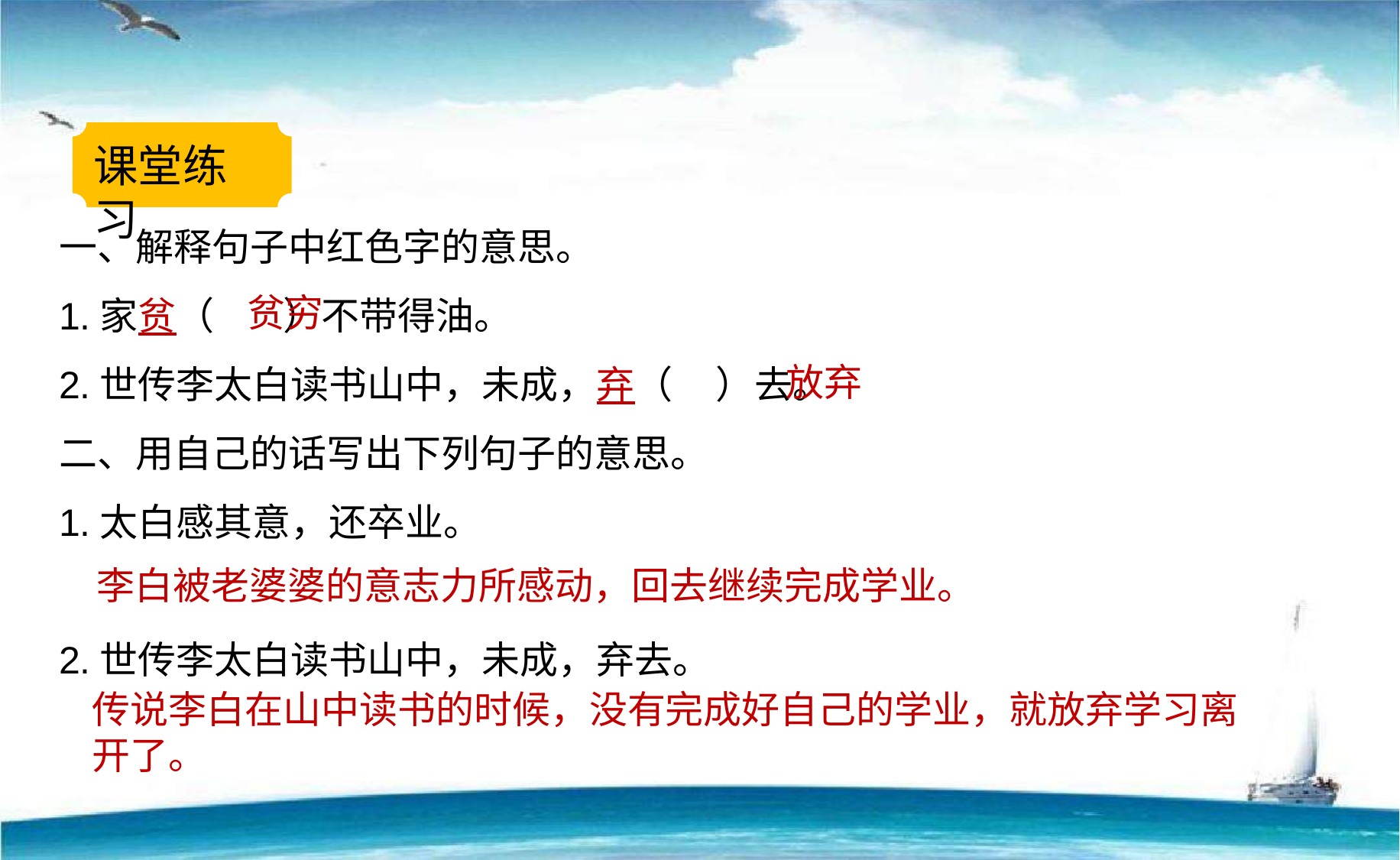

课堂练习
一、解释句子中红色字的意思。
1.家贫（        ）不带得油。
2.世传李太白读书山中，未成，弃（     ）去。
二、用自己的话写出下列句子的意思。
1.太白感其意，还卒业。

2.世传李太白读书山中，未成，弃去。
贫穷
放弃
李白被老婆婆的意志力所感动，回去继续完成学业。
传说李白在山中读书的时候，没有完成好自己的学业，就放弃学习离开了。